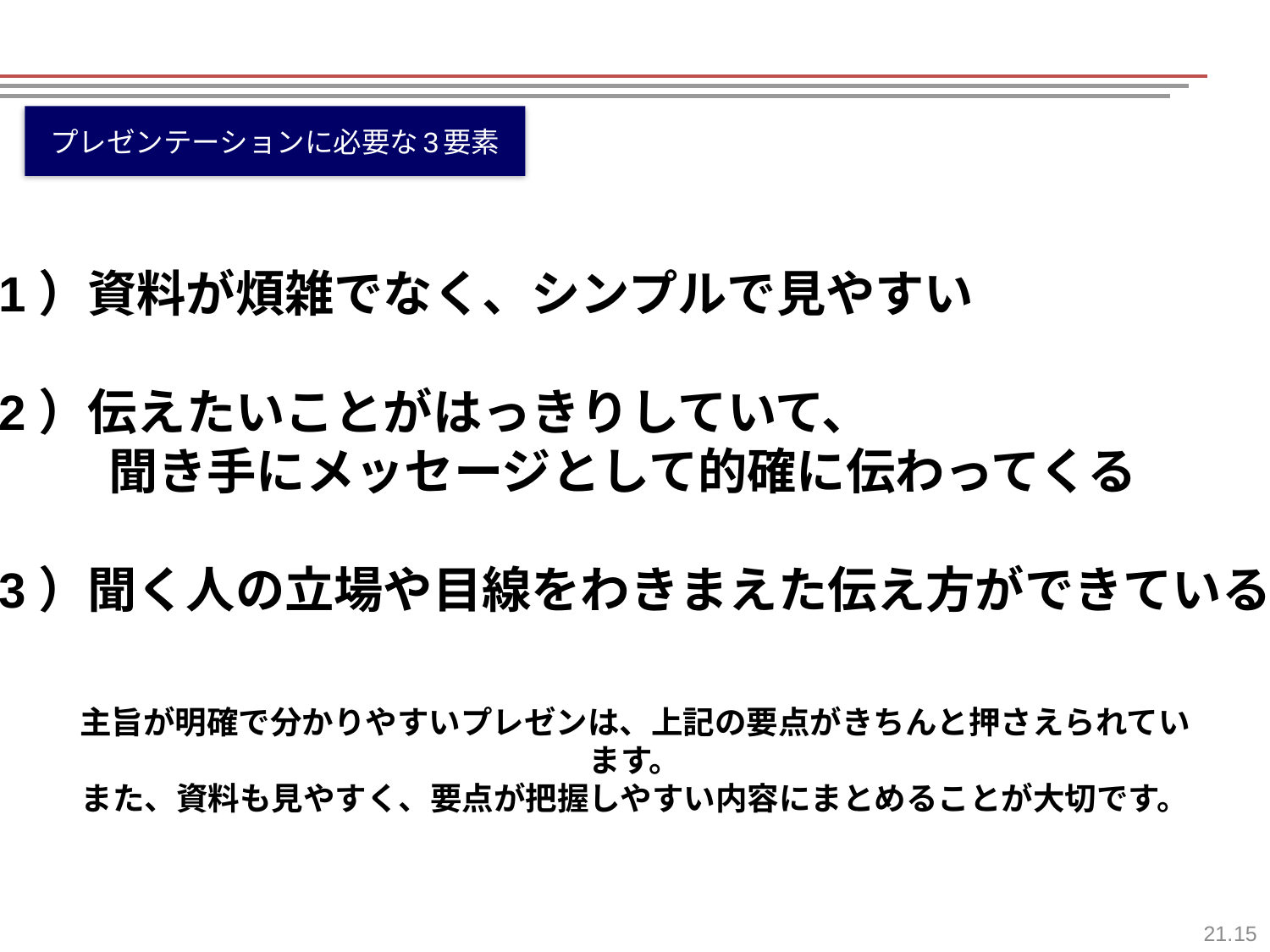

プレゼンテーションに必要な3要素
1）資料が煩雑でなく、シンプルで見やすい

2）伝えたいことがはっきりしていて、
　　 聞き手にメッセージとして的確に伝わってくる

3）聞く人の立場や目線をわきまえた伝え方ができている
主旨が明確で分かりやすいプレゼンは、上記の要点がきちんと押さえられています。
また、資料も見やすく、要点が把握しやすい内容にまとめることが大切です。

15